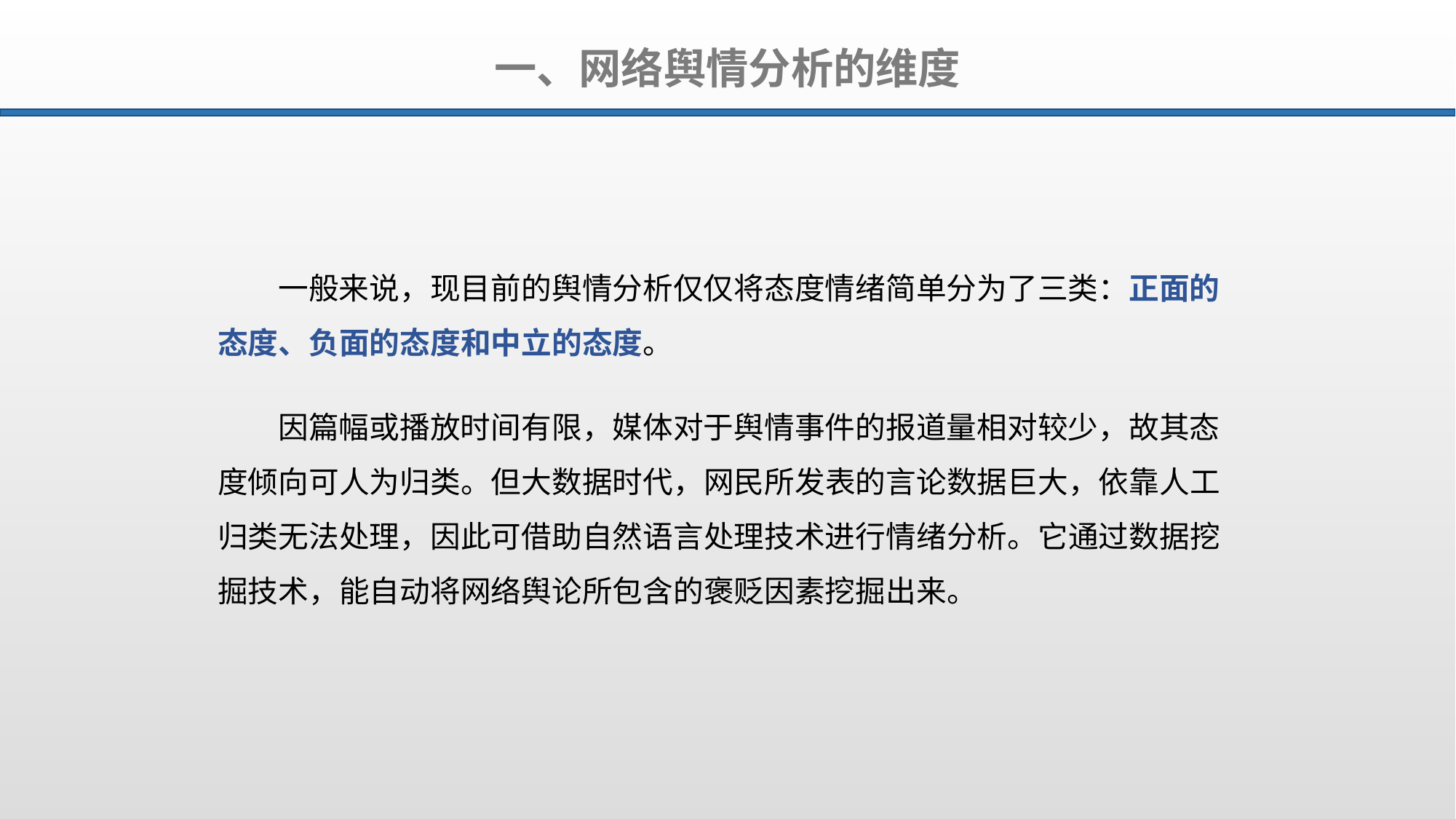

一、网络舆情分析的维度

一般来说，现目前的舆情分析仅仅将态度情绪简单分为了三类：正面的态度、负面的态度和中立的态度。
因篇幅或播放时间有限，媒体对于舆情事件的报道量相对较少，故其态度倾向可人为归类。但大数据时代，网民所发表的言论数据巨大，依靠人工归类无法处理，因此可借助自然语言处理技术进行情绪分析。它通过数据挖掘技术，能自动将网络舆论所包含的褒贬因素挖掘出来。